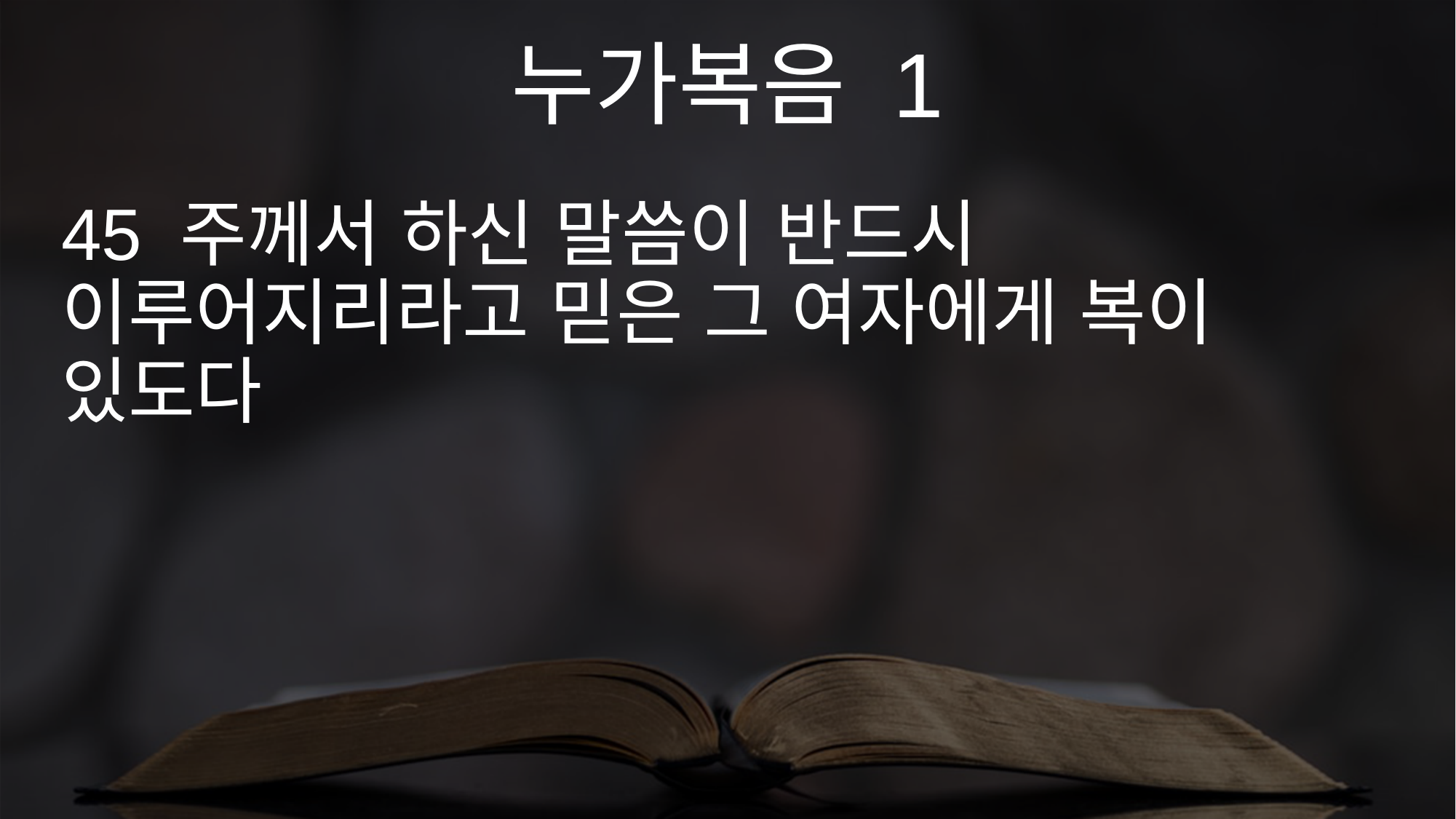

누가복음 1
45 주께서 하신 말씀이 반드시 이루어지리라고 믿은 그 여자에게 복이 있도다